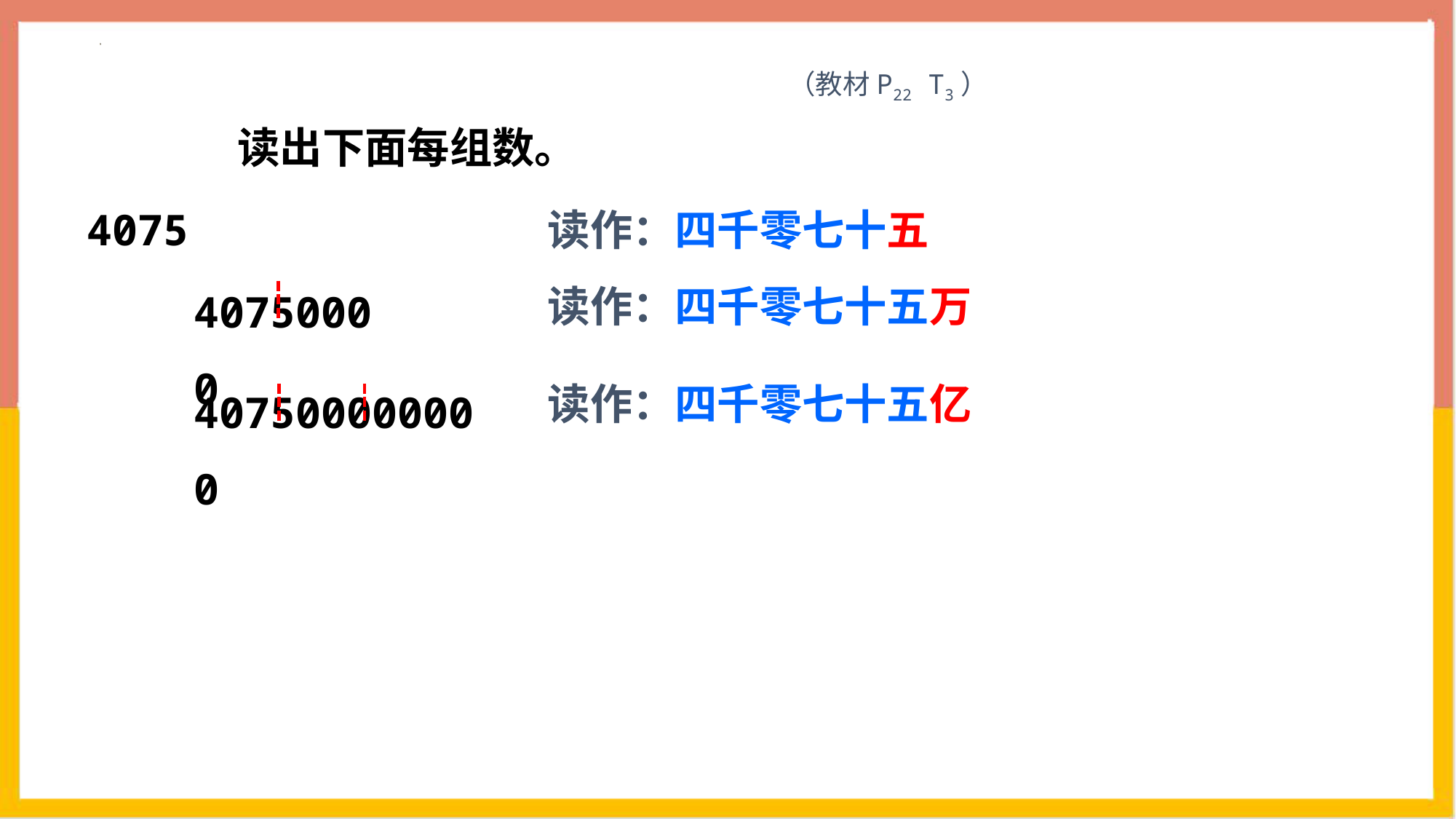

（教材P22 T3）
读出下面每组数。
4075
读作：四千零七十五
读作：四千零七十五万
40750000
读作：四千零七十五亿
407500000000